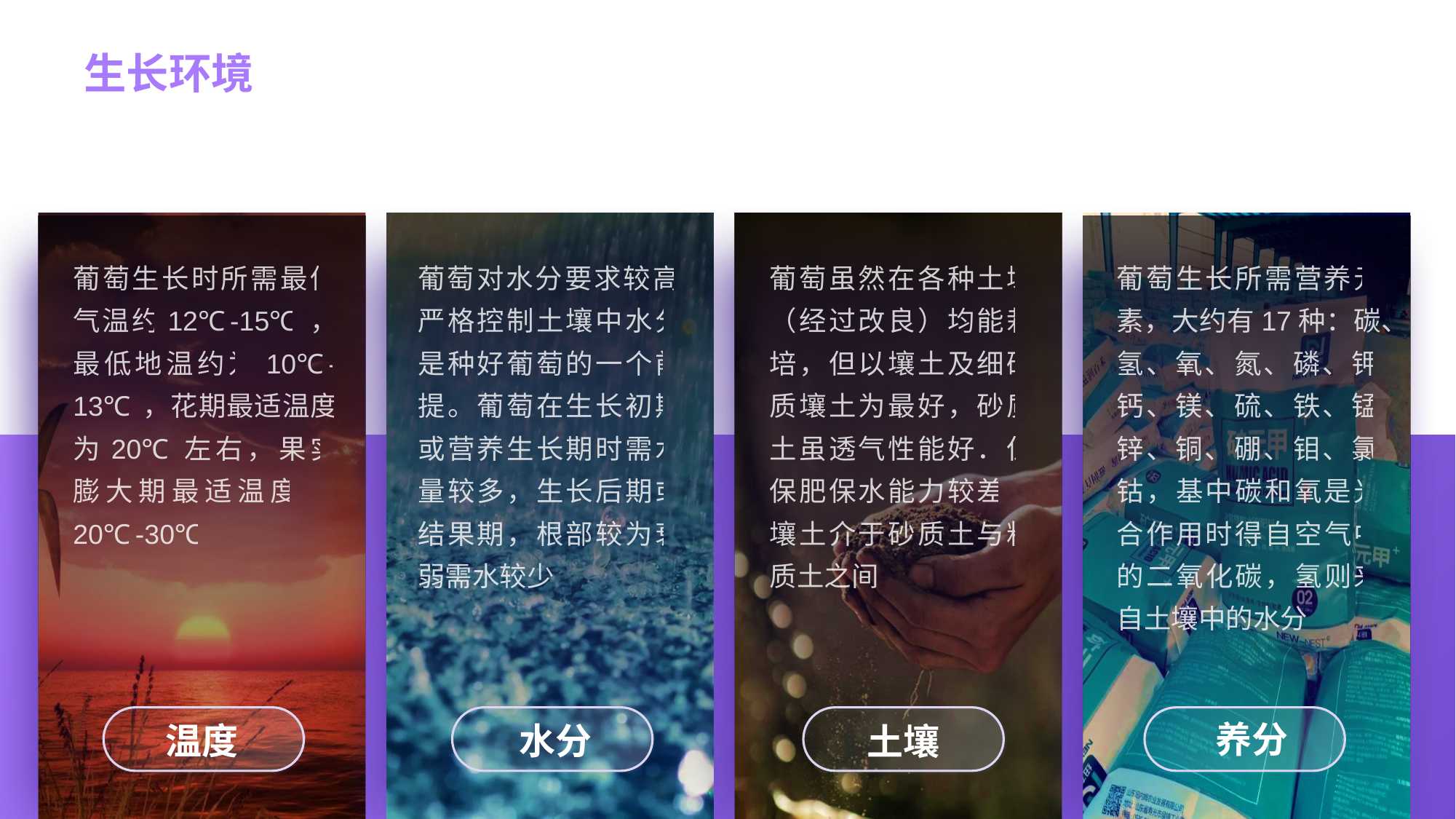

生长环境

葡萄生长时所需最低气温约12℃-15℃，最低地温约为10℃-13℃，花期最适温度为20℃左右，果实膨大期最适温度为20℃-30℃
葡萄对水分要求较高，严格控制土壤中水分是种好葡萄的一个前提。葡萄在生长初期或营养生长期时需水量较多，生长后期或结果期，根部较为衰弱需水较少
葡萄虽然在各种土壤（经过改良）均能栽培，但以壤土及细砂质壤土为最好，砂质土虽透气性能好．但保肥保水能力较差。壤土介于砂质土与粘质土之间
葡萄生长所需营养元素，大约有17种：碳、氢、氧、氮、磷、钾、钙、镁、硫、铁、锰、锌、铜、硼、钼、氯、钴，基中碳和氧是光合作用时得自空气中的二氧化碳，氢则来自土壤中的水分

养分
水分
温度
土壤
TEMPERATURE
WATER CONTENT
 PEDOGENESIS
NUTRIENT